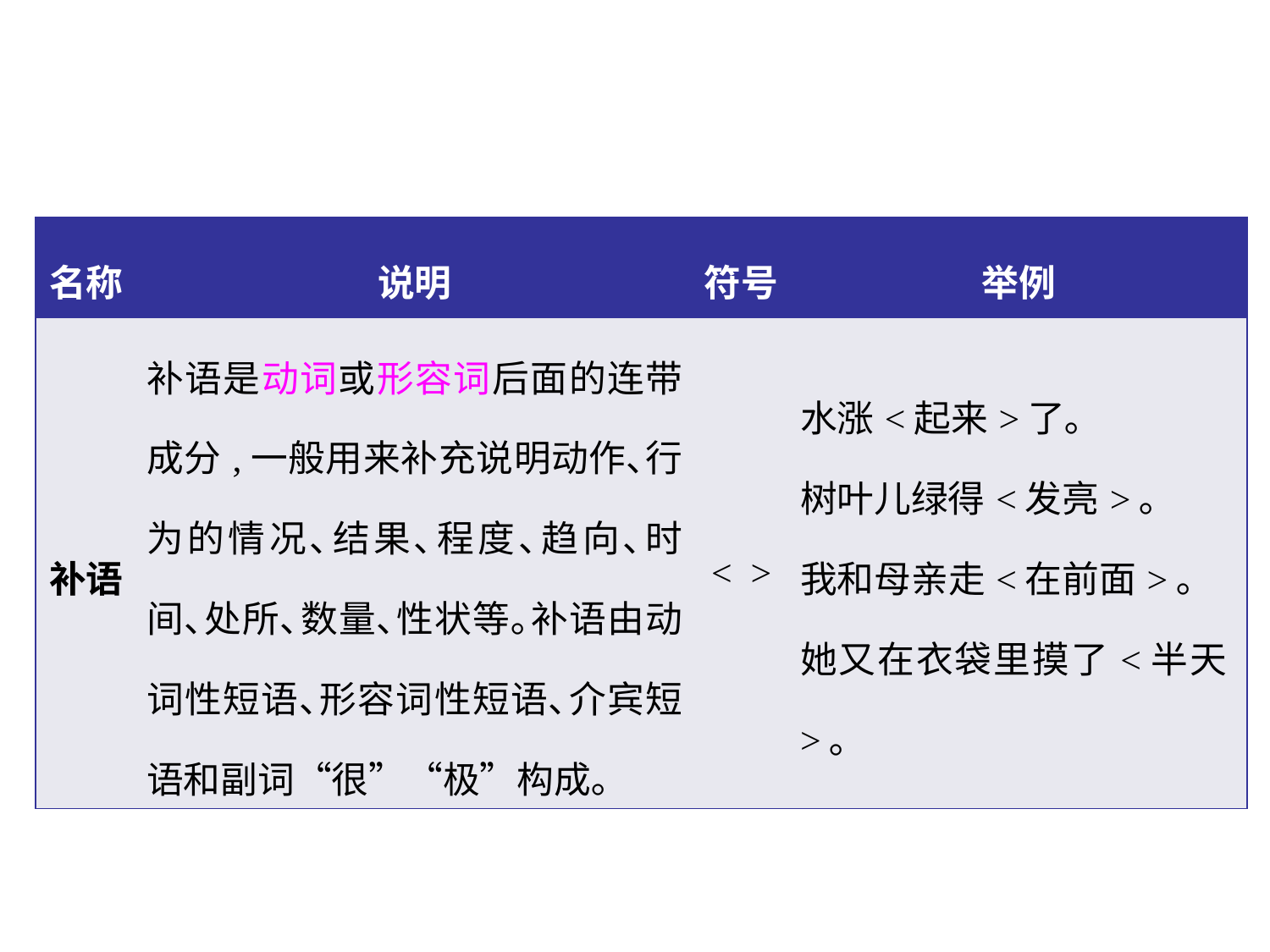

| 名称 | 说明 | 符号 | 举例 |
| --- | --- | --- | --- |
| 补语 | 补语是动词或形容词后面的连带成分,一般用来补充说明动作､行为的情况､结果､程度､趋向､时间､处所､数量､性状等｡补语由动词性短语､形容词性短语､介宾短语和副词“很”“极”构成｡ | < > | 水涨<起来>了｡ 树叶儿绿得<发亮>｡ 我和母亲走<在前面>｡ 她又在衣袋里摸了<半天>｡ |